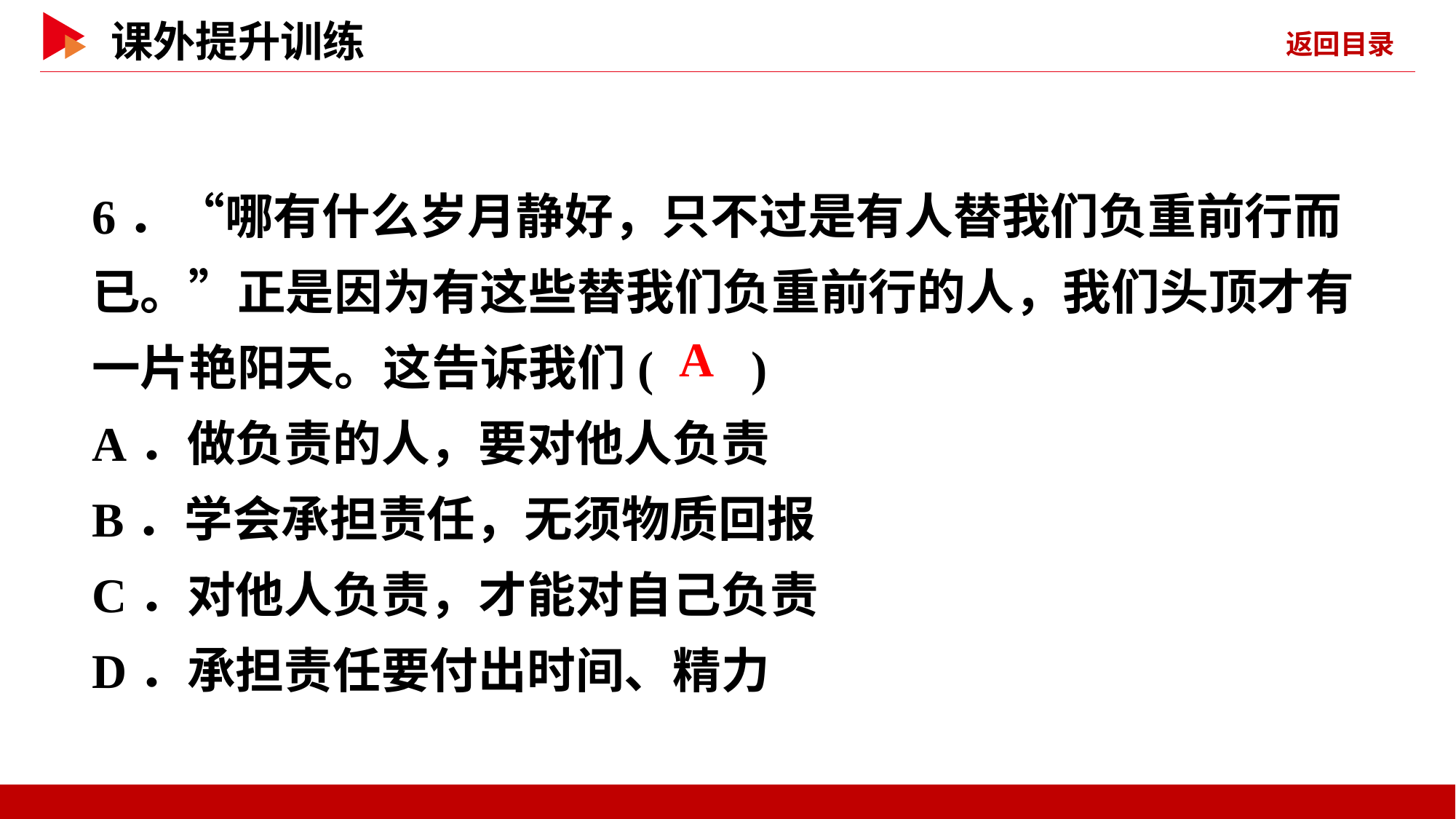

6．“哪有什么岁月静好，只不过是有人替我们负重前行而已。”正是因为有这些替我们负重前行的人，我们头顶才有一片艳阳天。这告诉我们(        )
A．做负责的人，要对他人负责
B．学会承担责任，无须物质回报
C．对他人负责，才能对自己负责
D．承担责任要付出时间、精力
   A